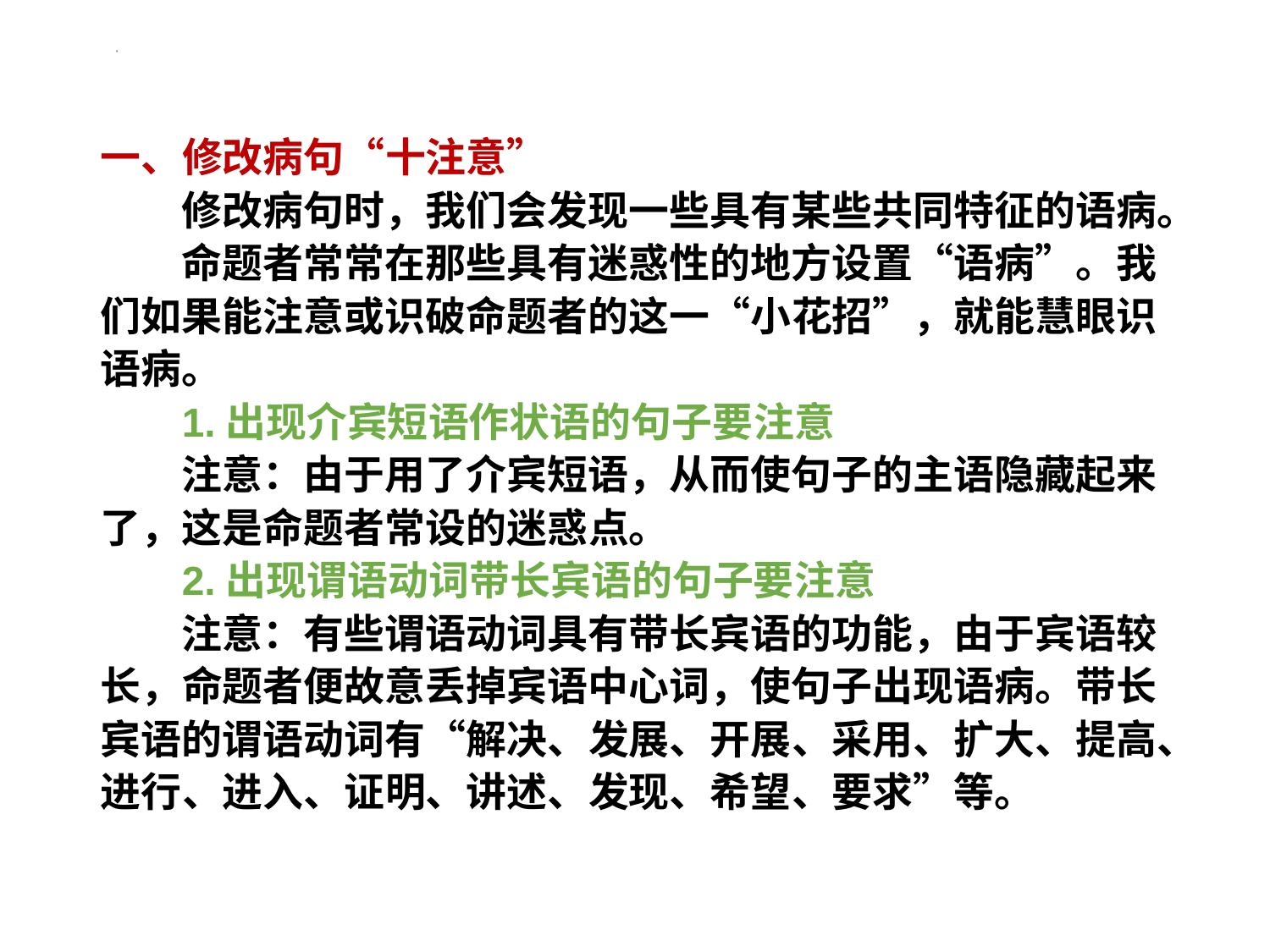

#
一、修改病句“十注意”
修改病句时，我们会发现一些具有某些共同特征的语病。
命题者常常在那些具有迷惑性的地方设置“语病”。我们如果能注意或识破命题者的这一“小花招”，就能慧眼识语病。
1.出现介宾短语作状语的句子要注意
注意：由于用了介宾短语，从而使句子的主语隐藏起来了，这是命题者常设的迷惑点。
2.出现谓语动词带长宾语的句子要注意
注意：有些谓语动词具有带长宾语的功能，由于宾语较长，命题者便故意丢掉宾语中心词，使句子出现语病。带长宾语的谓语动词有“解决、发展、开展、采用、扩大、提高、进行、进入、证明、讲述、发现、希望、要求”等。